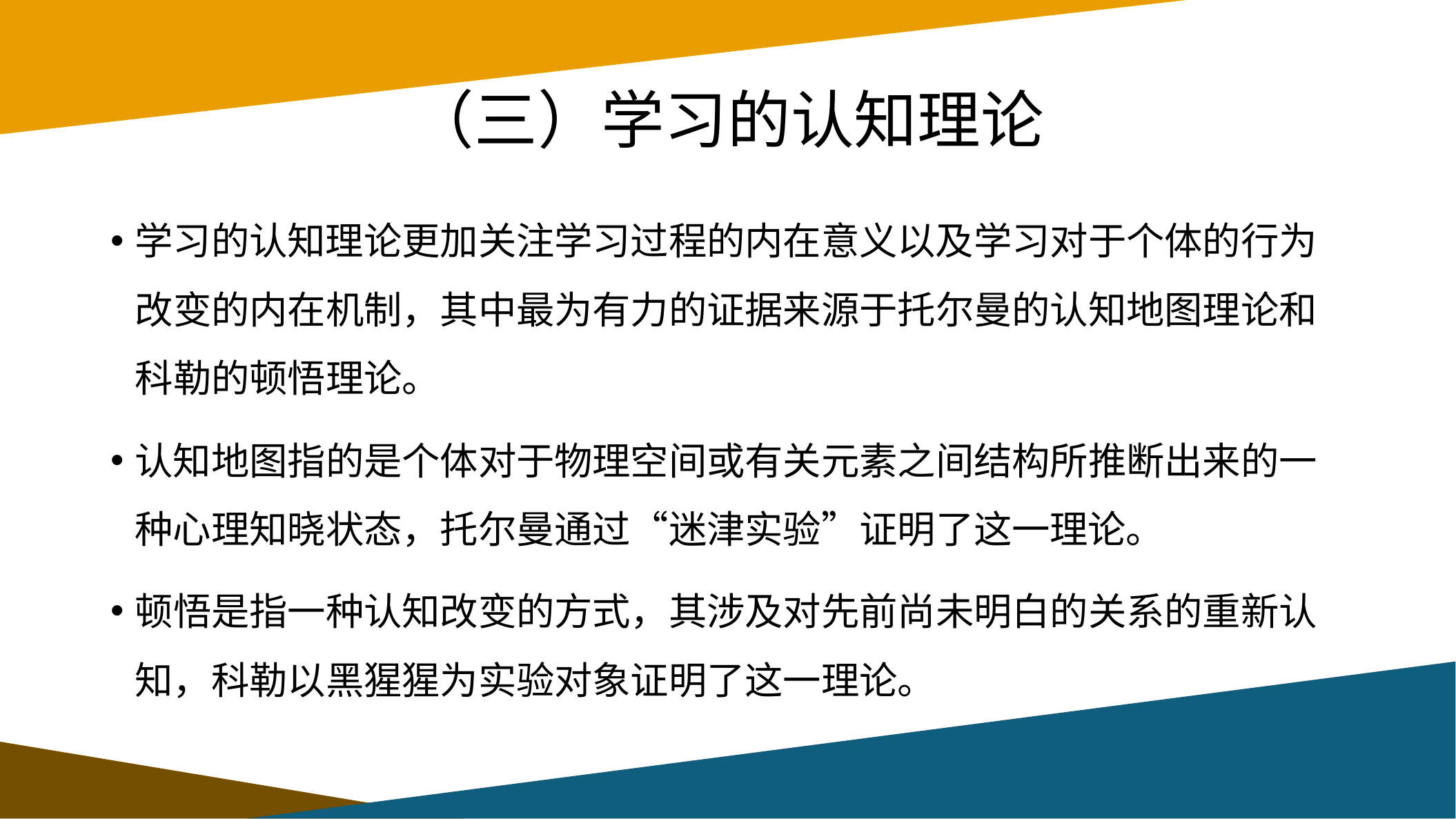

# （三）学习的认知理论
学习的认知理论更加关注学习过程的内在意义以及学习对于个体的行为改变的内在机制，其中最为有力的证据来源于托尔曼的认知地图理论和科勒的顿悟理论。
认知地图指的是个体对于物理空间或有关元素之间结构所推断出来的一种心理知晓状态，托尔曼通过“迷津实验”证明了这一理论。
顿悟是指一种认知改变的方式，其涉及对先前尚未明白的关系的重新认知，科勒以黑猩猩为实验对象证明了这一理论。